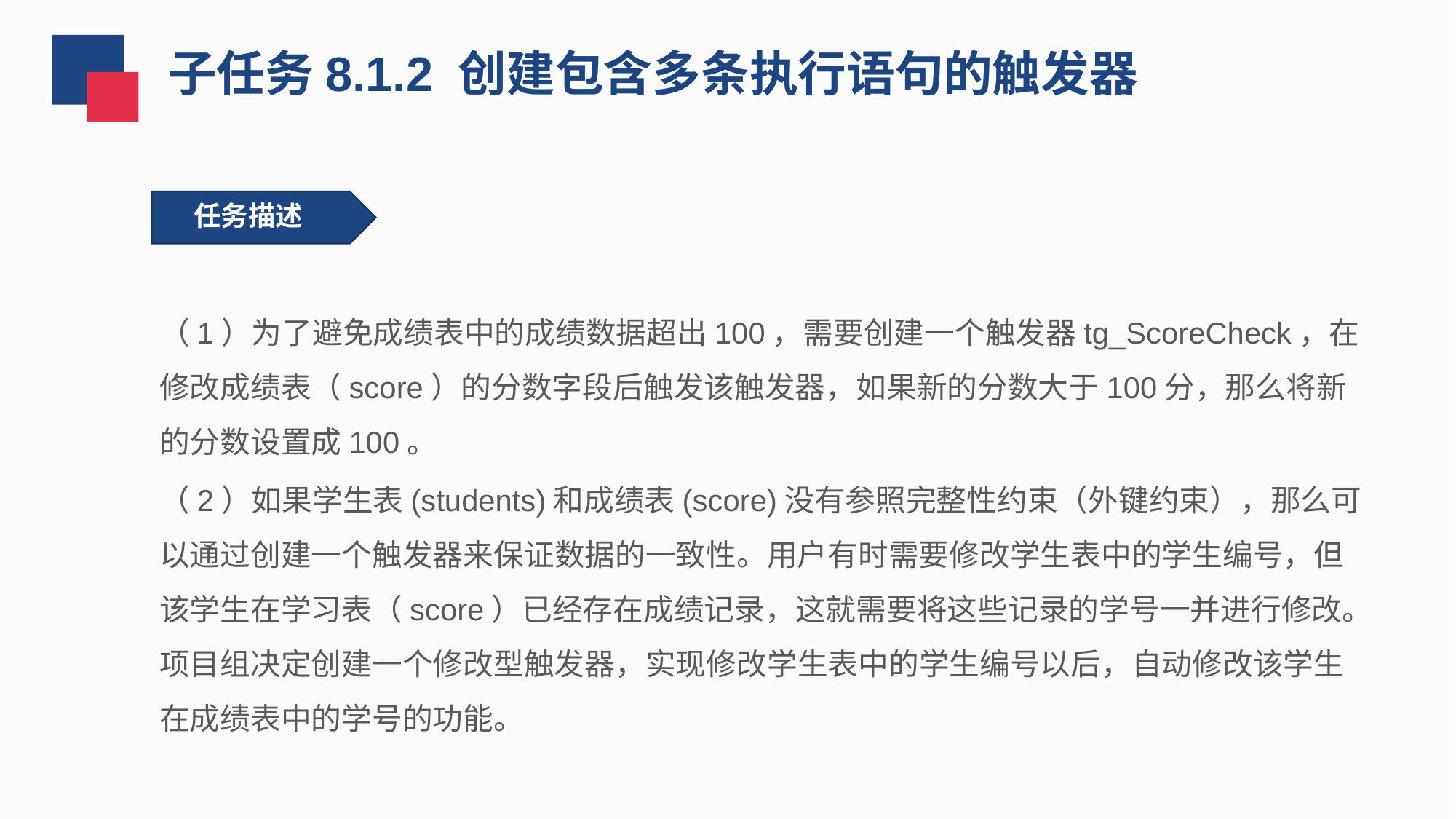

子任务8.1.2 创建包含多条执行语句的触发器

    任务描述
（1）为了避免成绩表中的成绩数据超出100，需要创建一个触发器tg_ScoreCheck，在修改成绩表（score）的分数字段后触发该触发器，如果新的分数大于100分，那么将新的分数设置成100。
（2）如果学生表(students)和成绩表(score)没有参照完整性约束（外键约束），那么可以通过创建一个触发器来保证数据的一致性。用户有时需要修改学生表中的学生编号，但该学生在学习表（score）已经存在成绩记录，这就需要将这些记录的学号一并进行修改。项目组决定创建一个修改型触发器，实现修改学生表中的学生编号以后，自动修改该学生在成绩表中的学号的功能。